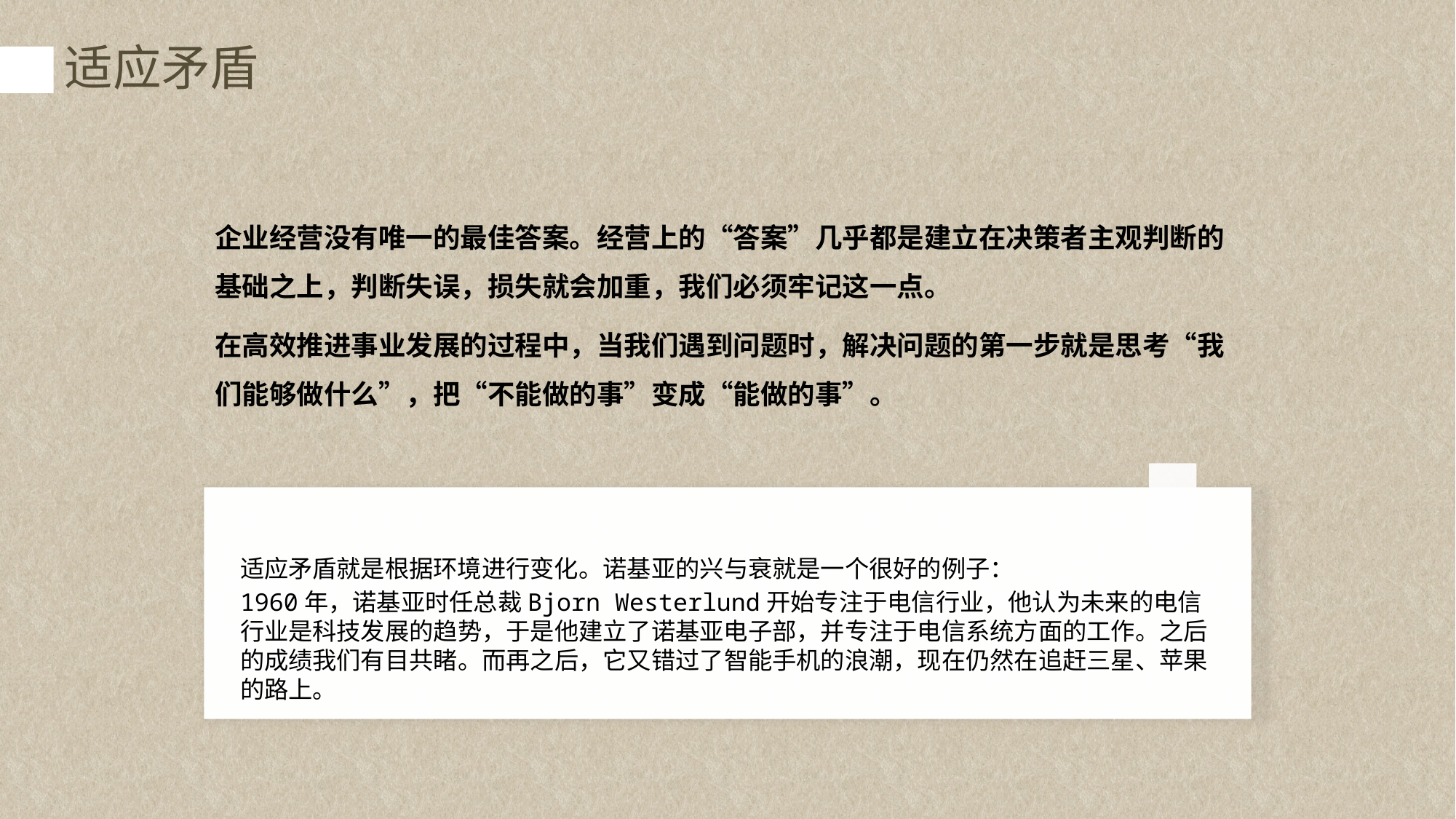

适应矛盾

控制情感
理性行动

遵守纪律
专业的
知识与技能
好奇心
进取心
较强的
伦理观念
顾客第一

企业经营没有唯一的最佳答案。经营上的“答案”几乎都是建立在决策者主观判断的基础之上，判断失误，损失就会加重，我们必须牢记这一点。
在高效推进事业发展的过程中，当我们遇到问题时，解决问题的第一步就是思考“我们能够做什么”，把“不能做的事”变成“能做的事”。

适应矛盾就是根据环境进行变化。诺基亚的兴与衰就是一个很好的例子：
1960年，诺基亚时任总裁Bjorn Westerlund开始专注于电信行业，他认为未来的电信行业是科技发展的趋势，于是他建立了诺基亚电子部，并专注于电信系统方面的工作。之后的成绩我们有目共睹。而再之后，它又错过了智能手机的浪潮，现在仍然在追赶三星、苹果的路上。